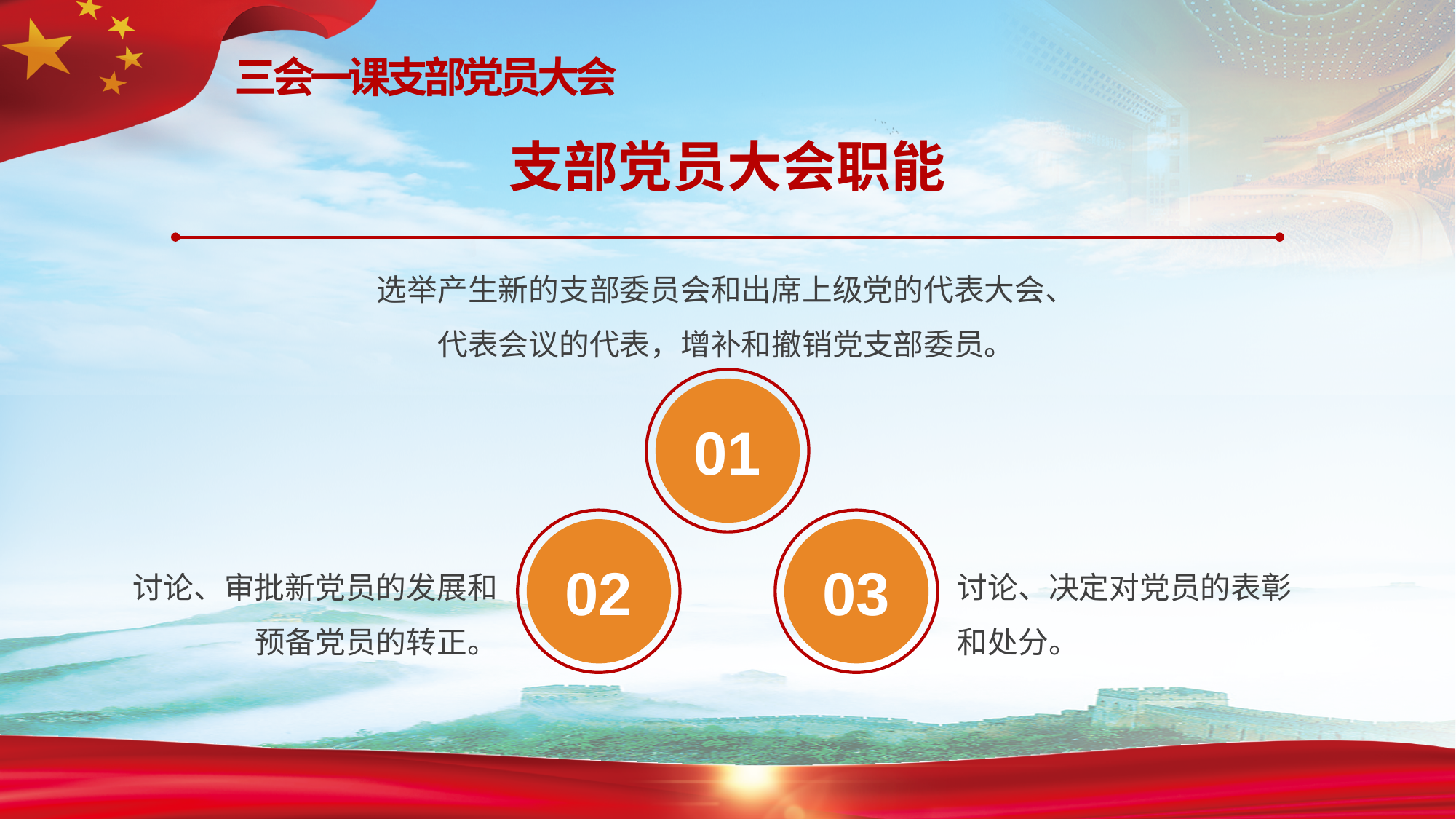

三会一课支部党员大会
支部党员大会职能
选举产生新的支部委员会和出席上级党的代表大会、代表会议的代表，增补和撤销党支部委员。

01

02

03
讨论、审批新党员的发展和预备党员的转正。
讨论、决定对党员的表彰和处分。